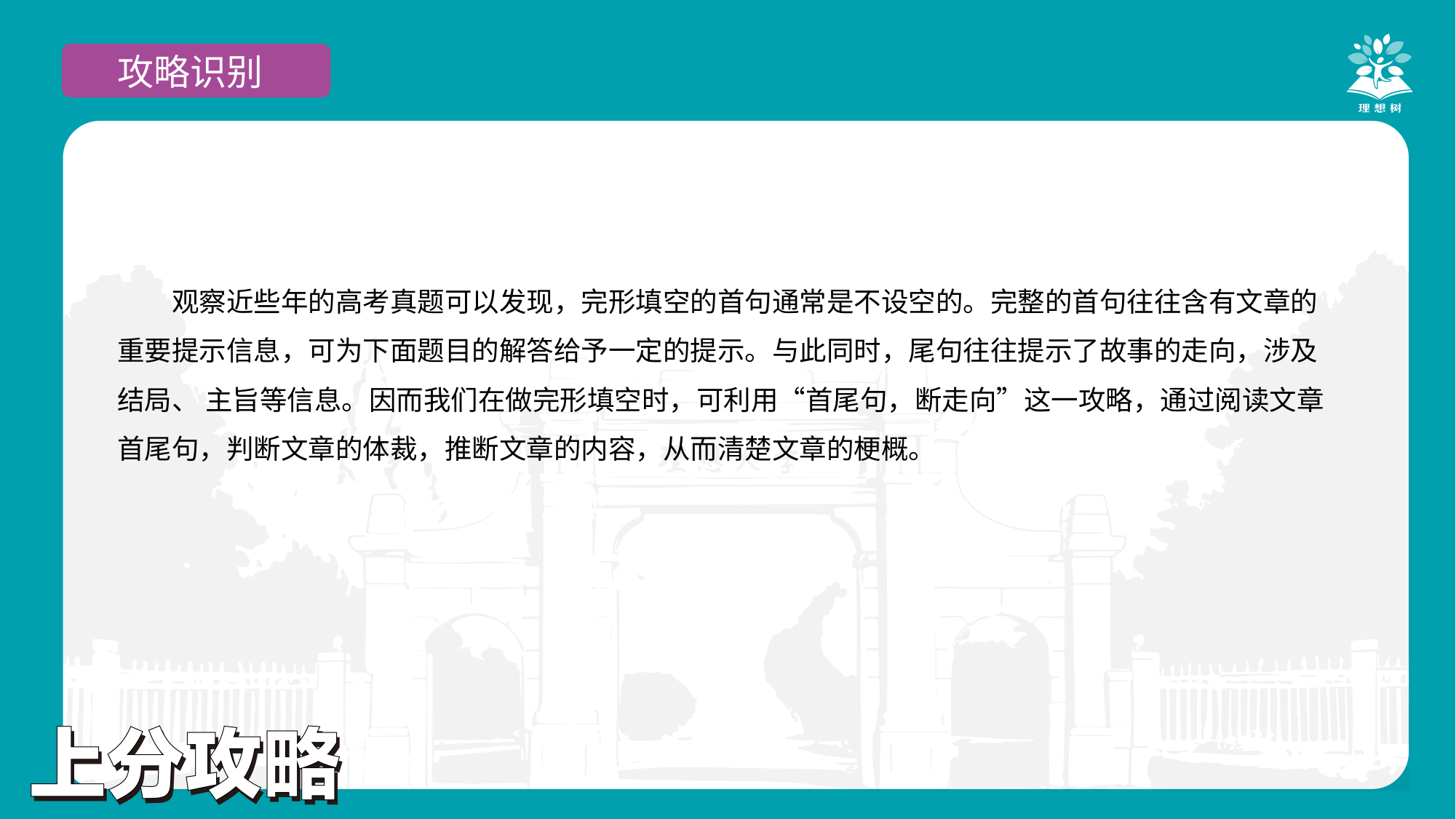

攻略识别
观察近些年的高考真题可以发现，完形填空的首句通常是不设空的。完整的首句往往含有文章的重要提示信息，可为下面题目的解答给予一定的提示。与此同时，尾句往往提示了故事的走向，涉及结局、 主旨等信息。因而我们在做完形填空时，可利用“首尾句，断走向”这一攻略，通过阅读文章首尾句，判断文章的体裁，推断文章的内容，从而清楚文章的梗概。